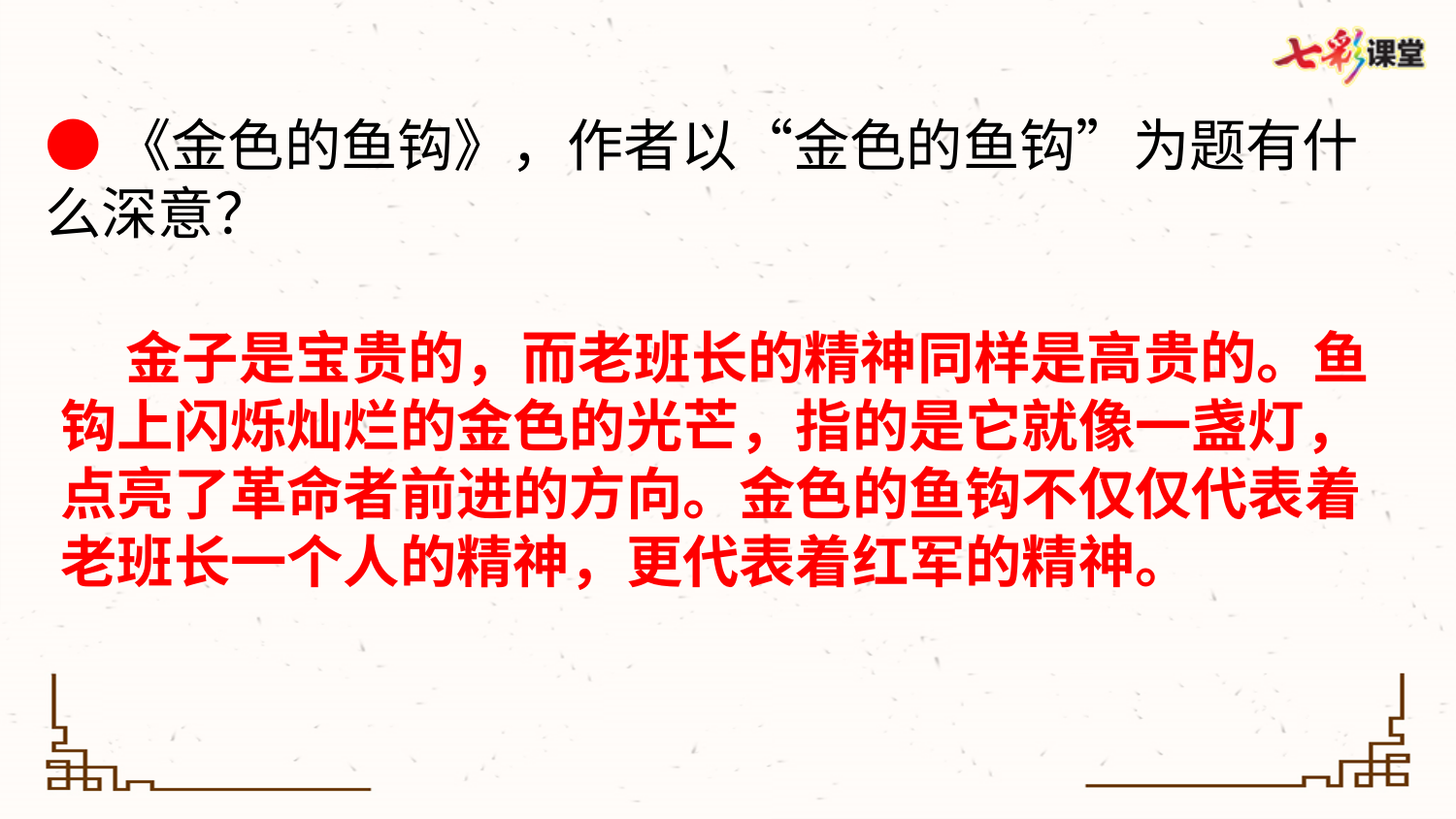

●《金色的鱼钩》，作者以“金色的鱼钩”为题有什么深意？
    金子是宝贵的，而老班长的精神同样是高贵的。鱼钩上闪烁灿烂的金色的光芒，指的是它就像一盏灯，点亮了革命者前进的方向。金色的鱼钩不仅仅代表着老班长一个人的精神，更代表着红军的精神。